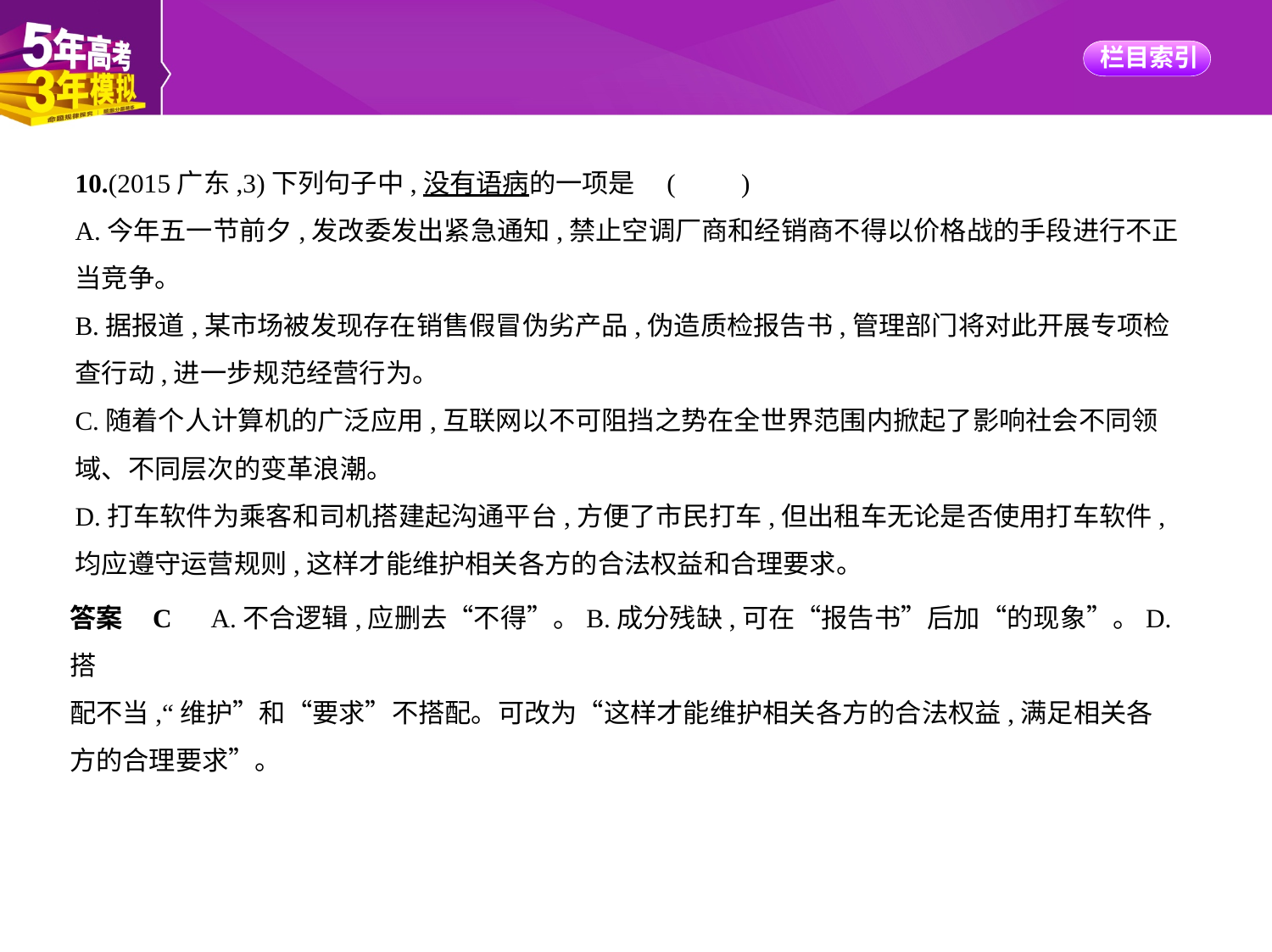

10.(2015广东,3)下列句子中,没有语病的一项是 (　　)
A.今年五一节前夕,发改委发出紧急通知,禁止空调厂商和经销商不得以价格战的手段进行不正
当竞争。
B.据报道,某市场被发现存在销售假冒伪劣产品,伪造质检报告书,管理部门将对此开展专项检
查行动,进一步规范经营行为。
C.随着个人计算机的广泛应用,互联网以不可阻挡之势在全世界范围内掀起了影响社会不同领
域、不同层次的变革浪潮。
D.打车软件为乘客和司机搭建起沟通平台,方便了市民打车,但出租车无论是否使用打车软件,
均应遵守运营规则,这样才能维护相关各方的合法权益和合理要求。
答案    C　A.不合逻辑,应删去“不得”。B.成分残缺,可在“报告书”后加“的现象”。D.搭
配不当,“维护”和“要求”不搭配。可改为“这样才能维护相关各方的合法权益,满足相关各
方的合理要求”。